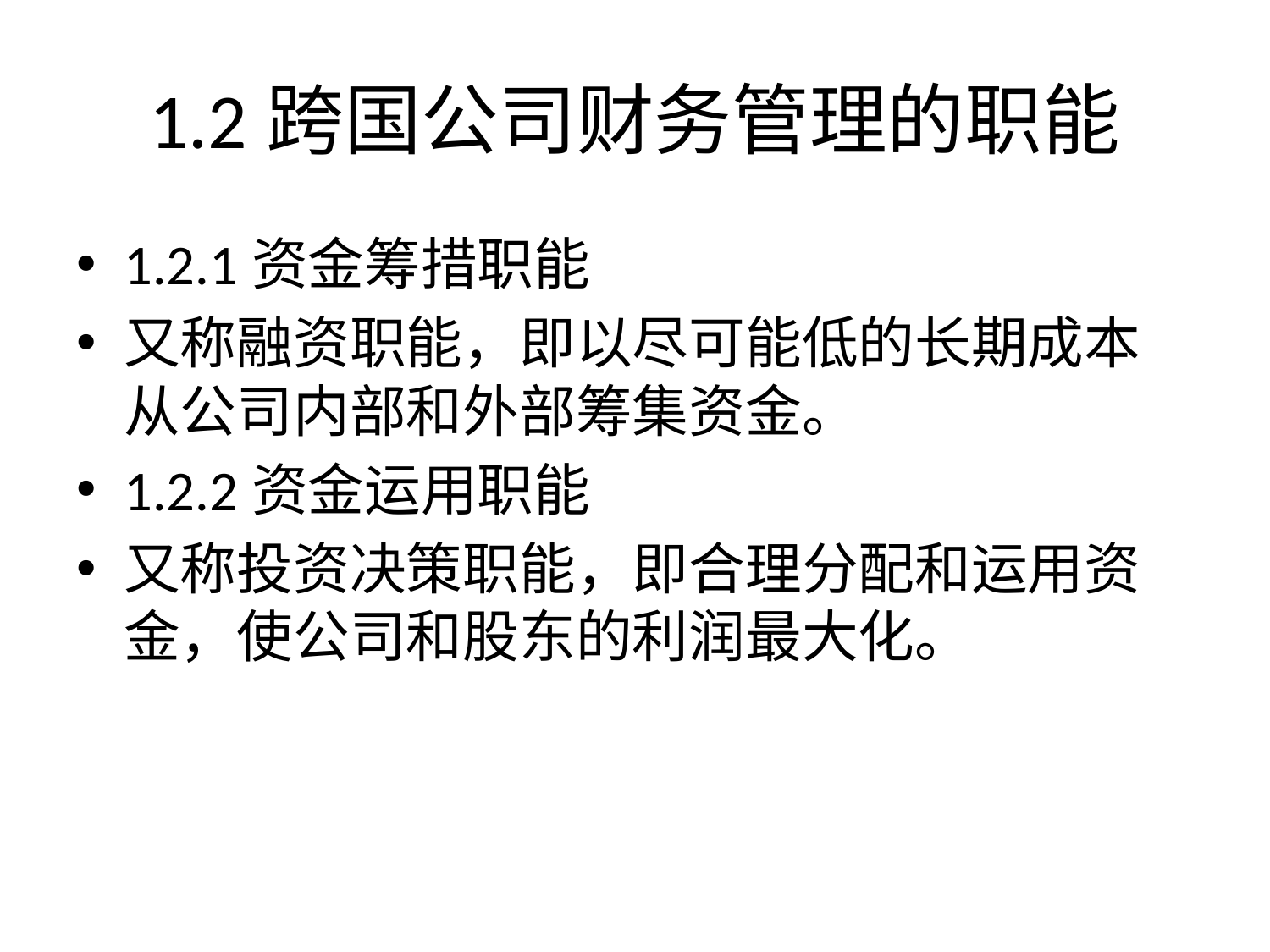

# 1.2跨国公司财务管理的职能
1.2.1资金筹措职能
又称融资职能，即以尽可能低的长期成本从公司内部和外部筹集资金。
1.2.2资金运用职能
又称投资决策职能，即合理分配和运用资金，使公司和股东的利润最大化。